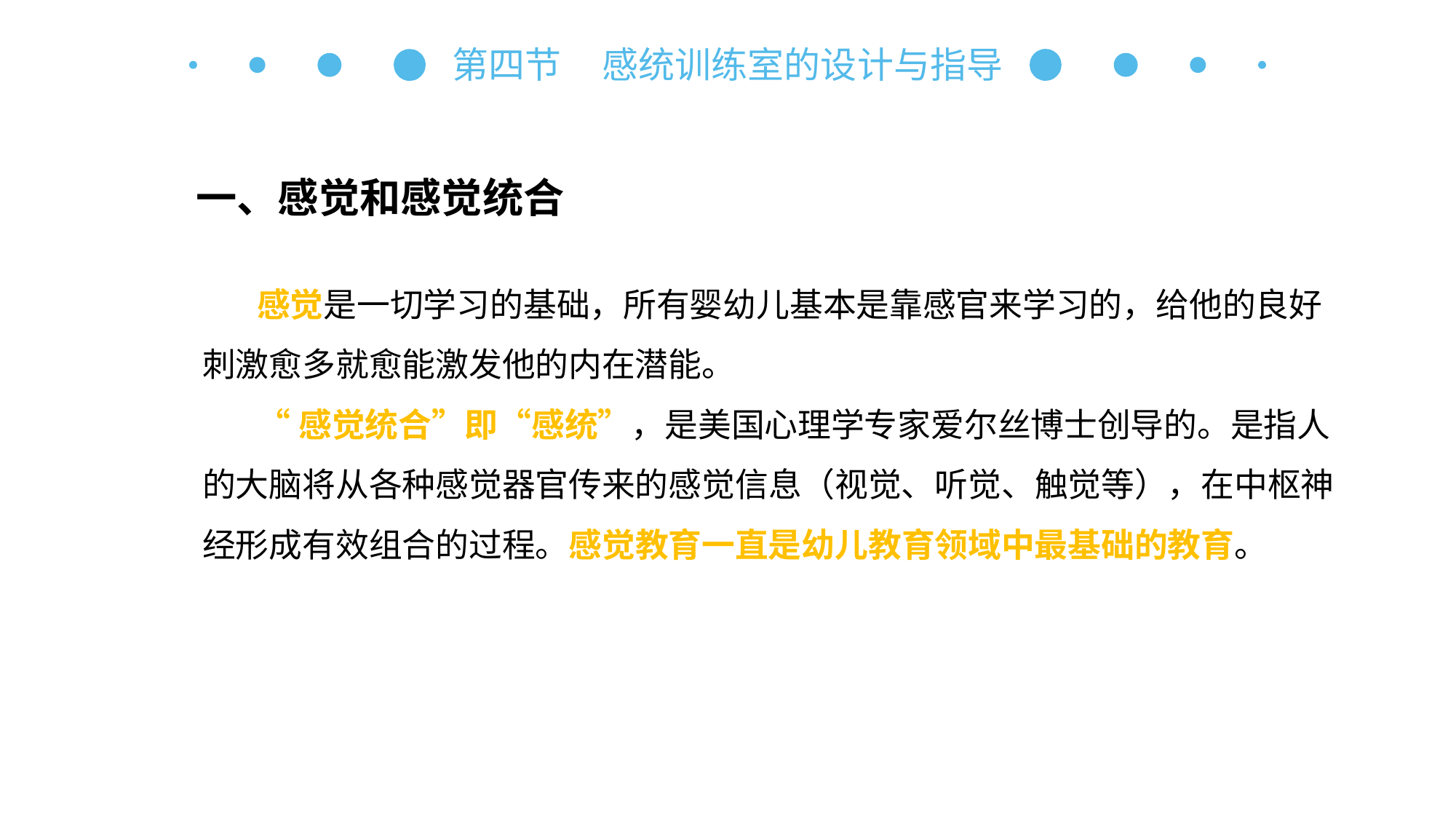

第四节     感统训练室的设计与指导

一、感觉和感觉统合
感觉是一切学习的基础，所有婴幼儿基本是靠感官来学习的，给他的良好刺激愈多就愈能激发他的内在潜能。
“感觉统合”即“感统”，是美国心理学专家爱尔丝博士创导的。是指人的大脑将从各种感觉器官传来的感觉信息（视觉、听觉、触觉等），在中枢神经形成有效组合的过程。感觉教育一直是幼儿教育领域中最基础的教育。
自主